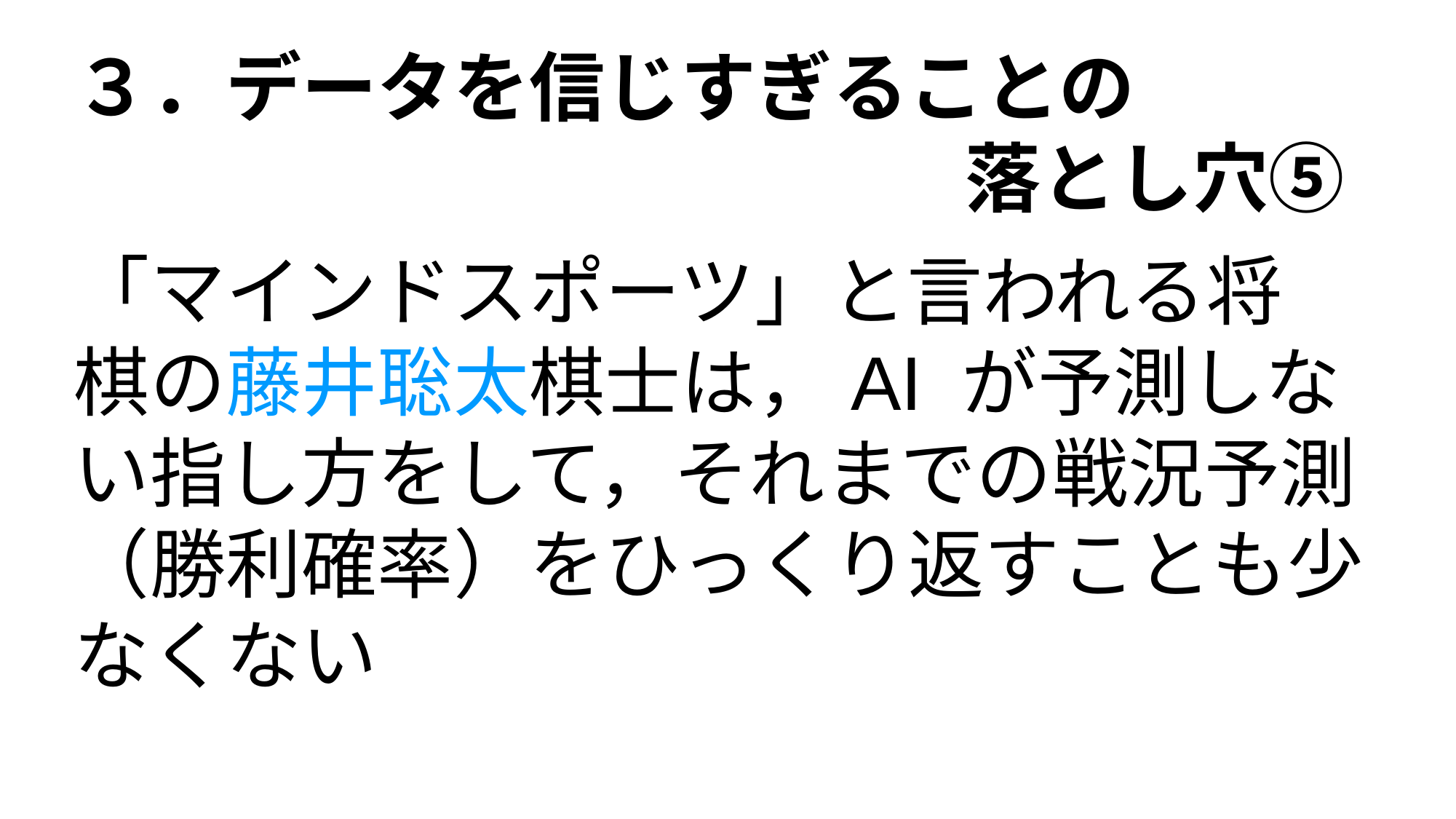

３．データを信じすぎることの
　　落とし穴⑤
「マインドスポーツ」と言われる将
棋の藤井聡太棋士は，AI が予測しない指し方をして，それまでの戦況予測（勝利確率）をひっくり返すことも少なくない